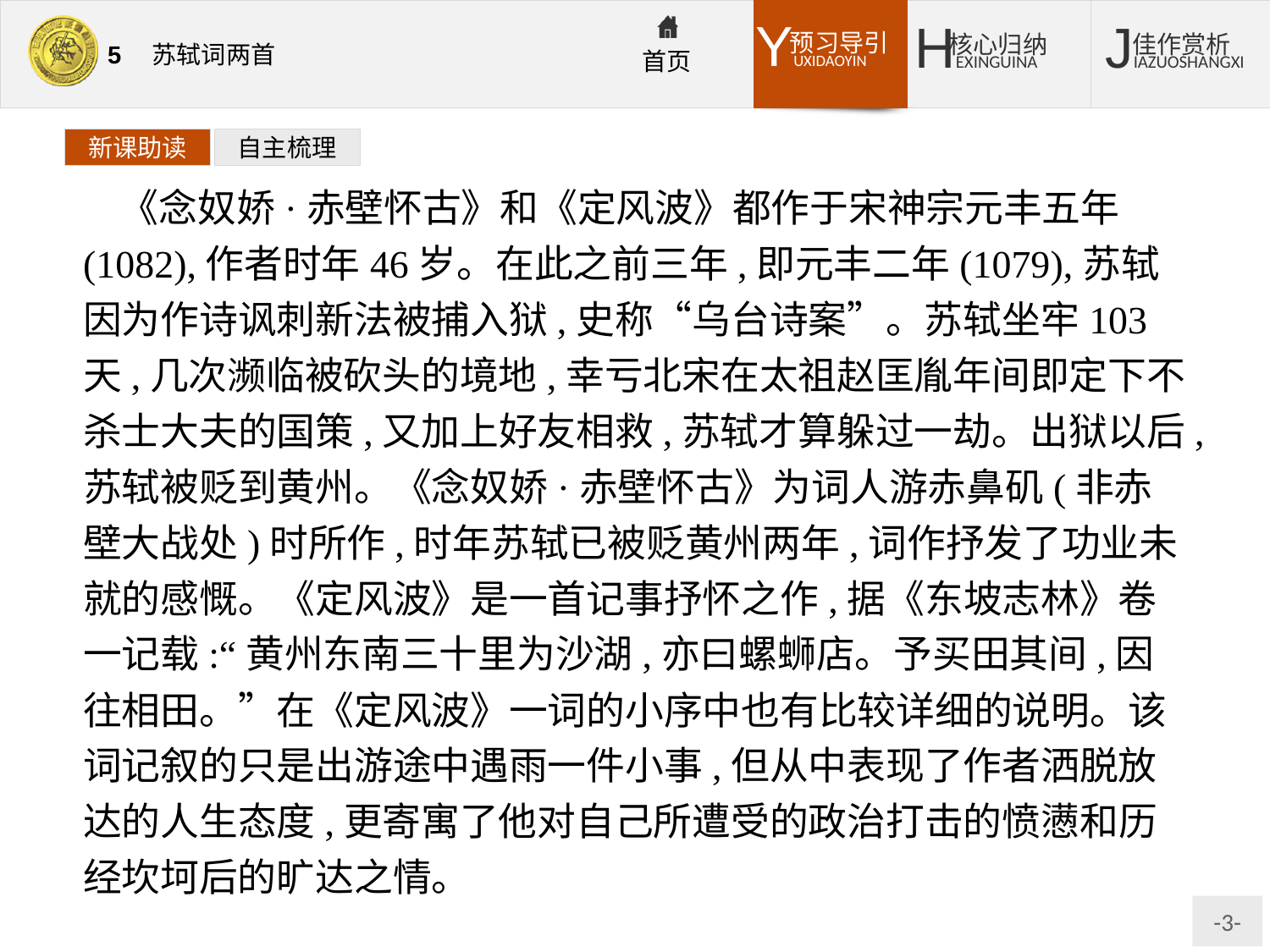

新课助读
自主梳理
《念奴娇·赤壁怀古》和《定风波》都作于宋神宗元丰五年(1082),作者时年46岁。在此之前三年,即元丰二年(1079),苏轼因为作诗讽刺新法被捕入狱,史称“乌台诗案”。苏轼坐牢103天,几次濒临被砍头的境地,幸亏北宋在太祖赵匡胤年间即定下不杀士大夫的国策,又加上好友相救,苏轼才算躲过一劫。出狱以后,苏轼被贬到黄州。《念奴娇·赤壁怀古》为词人游赤鼻矶(非赤壁大战处)时所作,时年苏轼已被贬黄州两年,词作抒发了功业未就的感慨。《定风波》是一首记事抒怀之作,据《东坡志林》卷一记载:“黄州东南三十里为沙湖,亦曰螺蛳店。予买田其间,因往相田。”在《定风波》一词的小序中也有比较详细的说明。该词记叙的只是出游途中遇雨一件小事,但从中表现了作者洒脱放达的人生态度,更寄寓了他对自己所遭受的政治打击的愤懑和历经坎坷后的旷达之情。